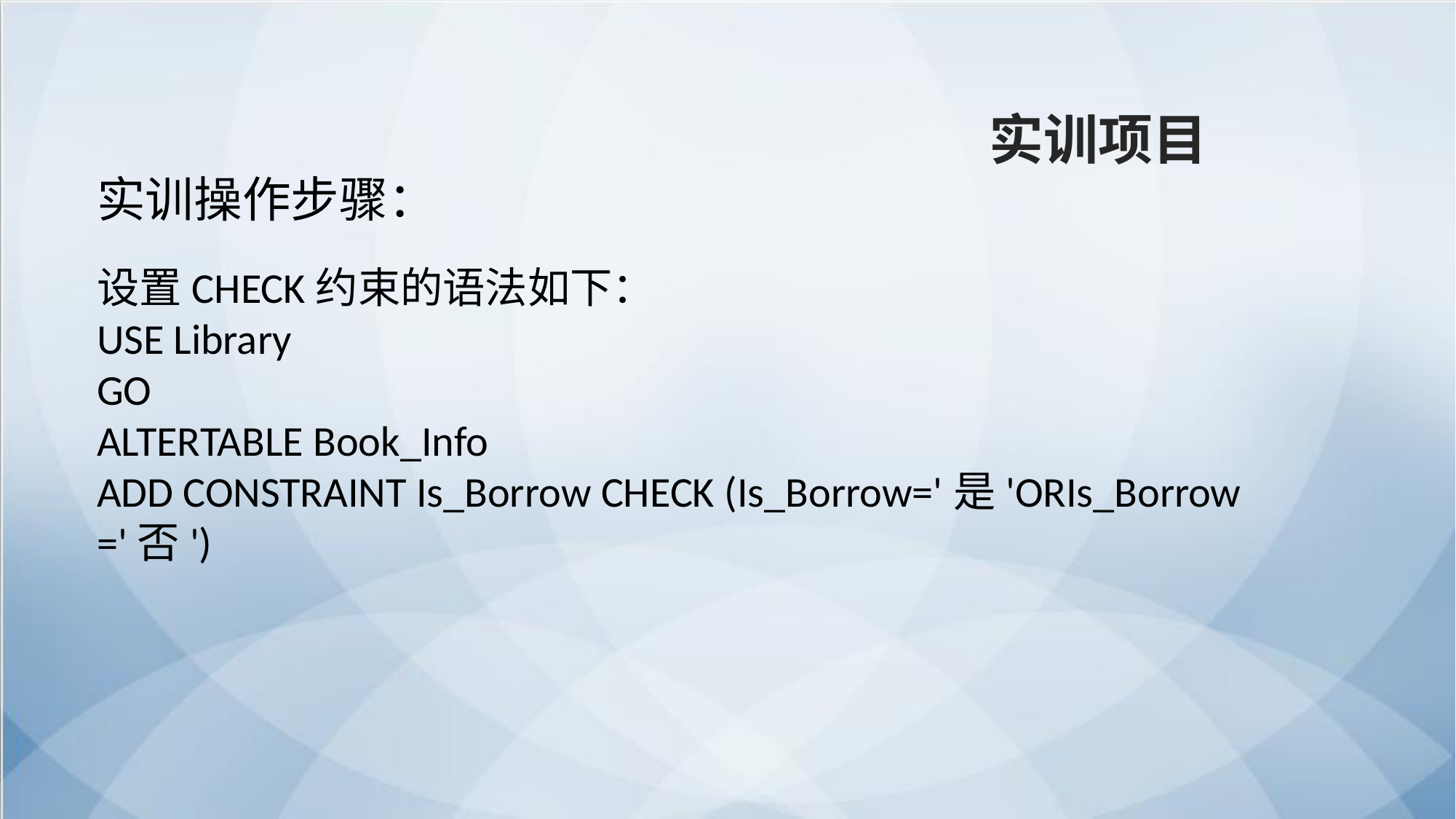

实训项目
实训操作步骤：
设置CHECK约束的语法如下：
USE Library
GO
ALTERTABLE Book_Info
ADD CONSTRAINT Is_Borrow CHECK (Is_Borrow='是'ORIs_Borrow='否')